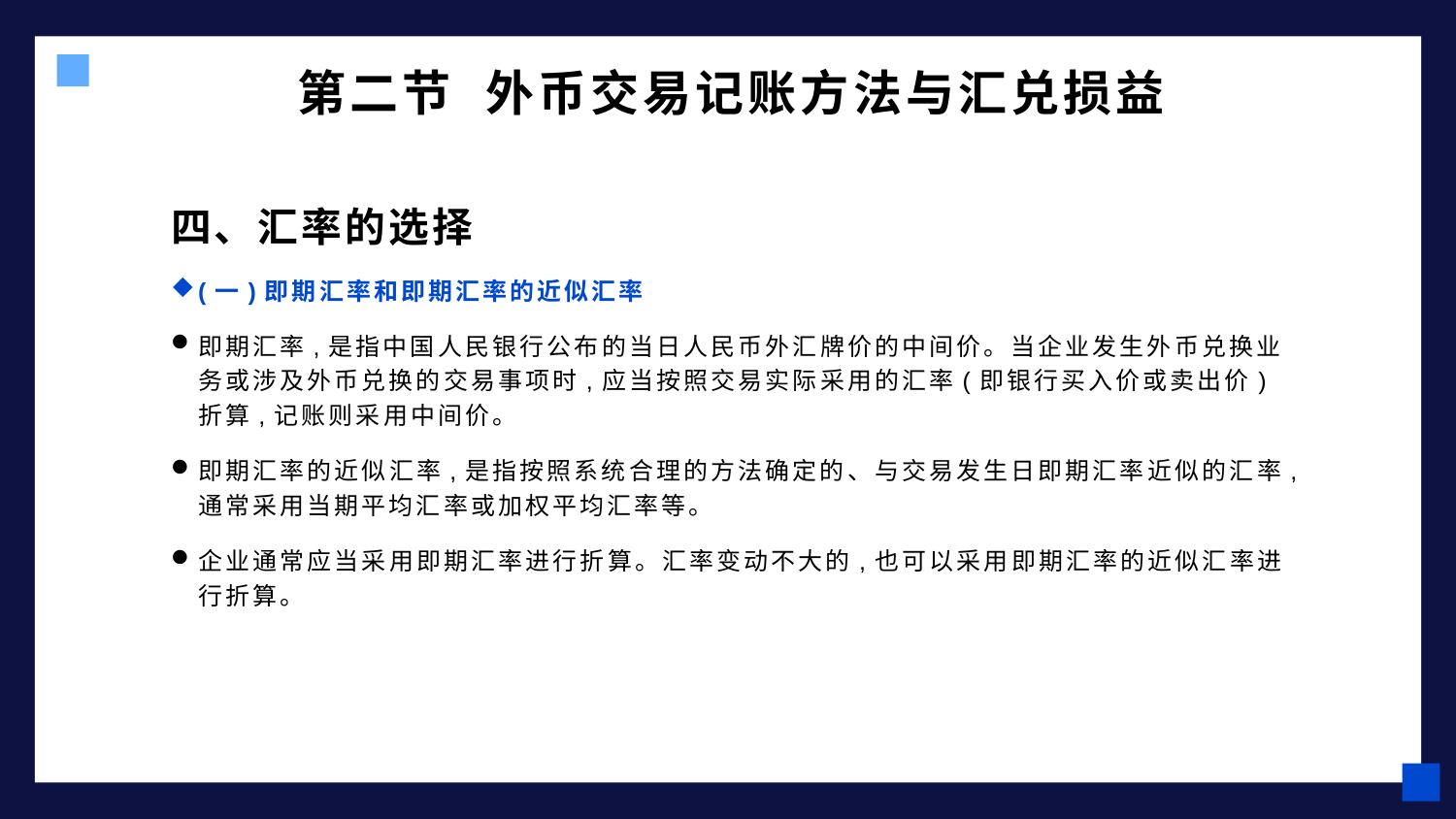

# 第二节  外币交易记账方法与汇兑损益
四、汇率的选择
(一)即期汇率和即期汇率的近似汇率
即期汇率,是指中国人民银行公布的当日人民币外汇牌价的中间价。当企业发生外币兑换业务或涉及外币兑换的交易事项时,应当按照交易实际采用的汇率(即银行买入价或卖出价)折算,记账则采用中间价。
即期汇率的近似汇率,是指按照系统合理的方法确定的、与交易发生日即期汇率近似的汇率,通常采用当期平均汇率或加权平均汇率等。
企业通常应当采用即期汇率进行折算。汇率变动不大的,也可以采用即期汇率的近似汇率进行折算。